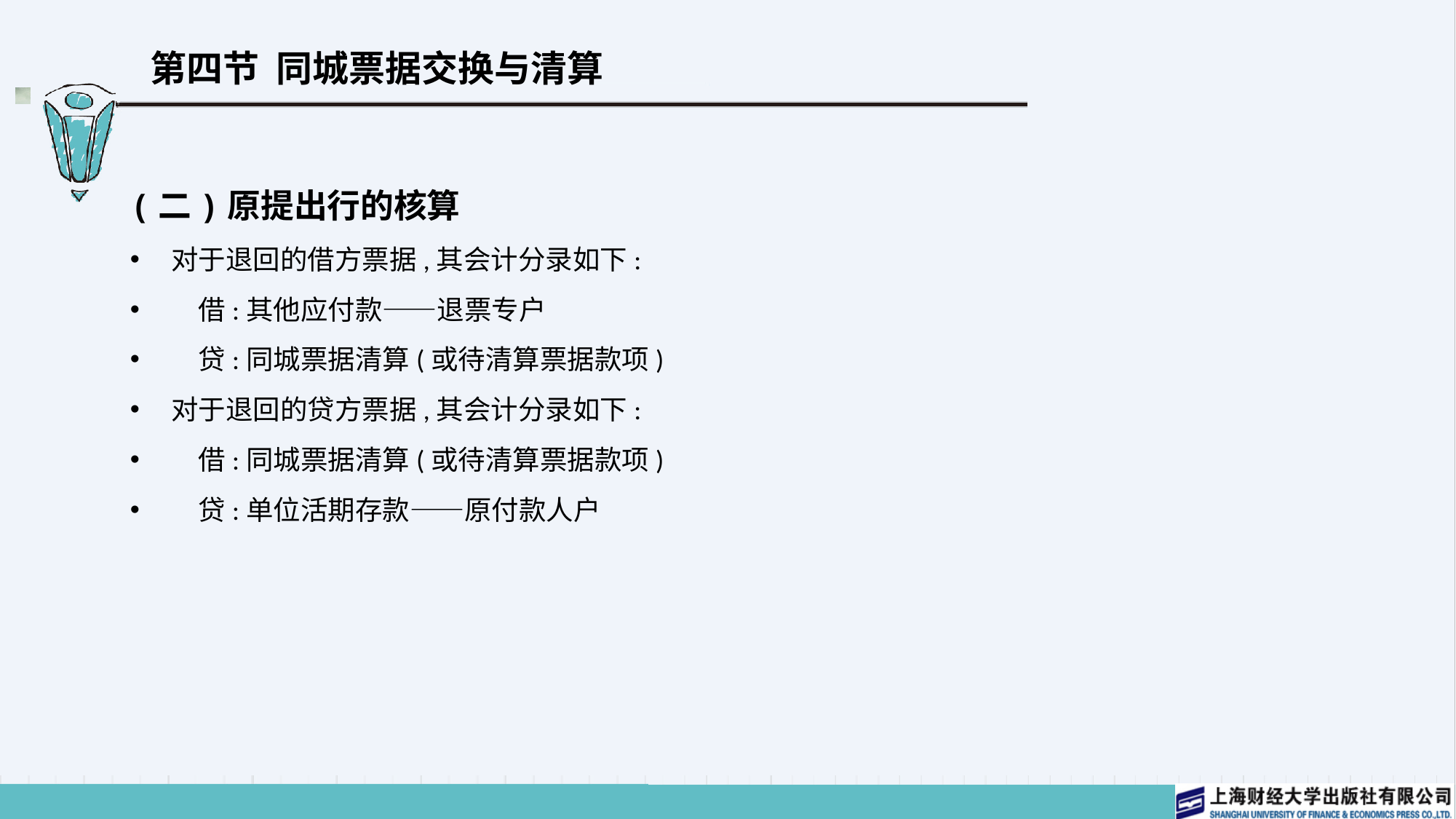

# 第四节  同城票据交换与清算
(二)原提出行的核算
对于退回的借方票据,其会计分录如下:
　借:其他应付款——退票专户
　贷:同城票据清算(或待清算票据款项)
对于退回的贷方票据,其会计分录如下:
　借:同城票据清算(或待清算票据款项)
　贷:单位活期存款——原付款人户